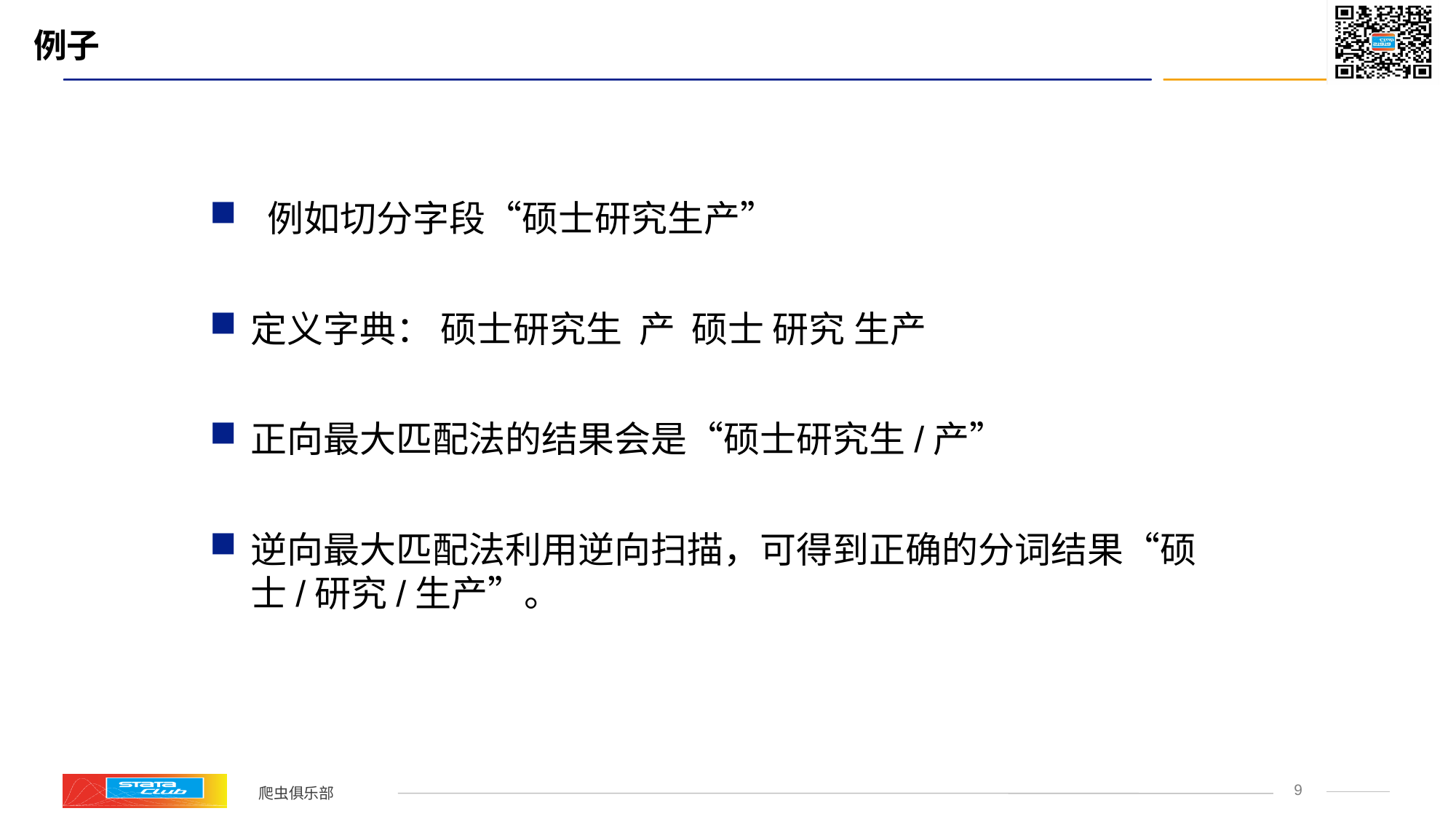

# 例子
 例如切分字段“硕士研究生产”

定义字典： 硕士研究生  产  硕士 研究 生产

正向最大匹配法的结果会是“硕士研究生/产”

逆向最大匹配法利用逆向扫描，可得到正确的分词结果“硕士/研究/生产”。